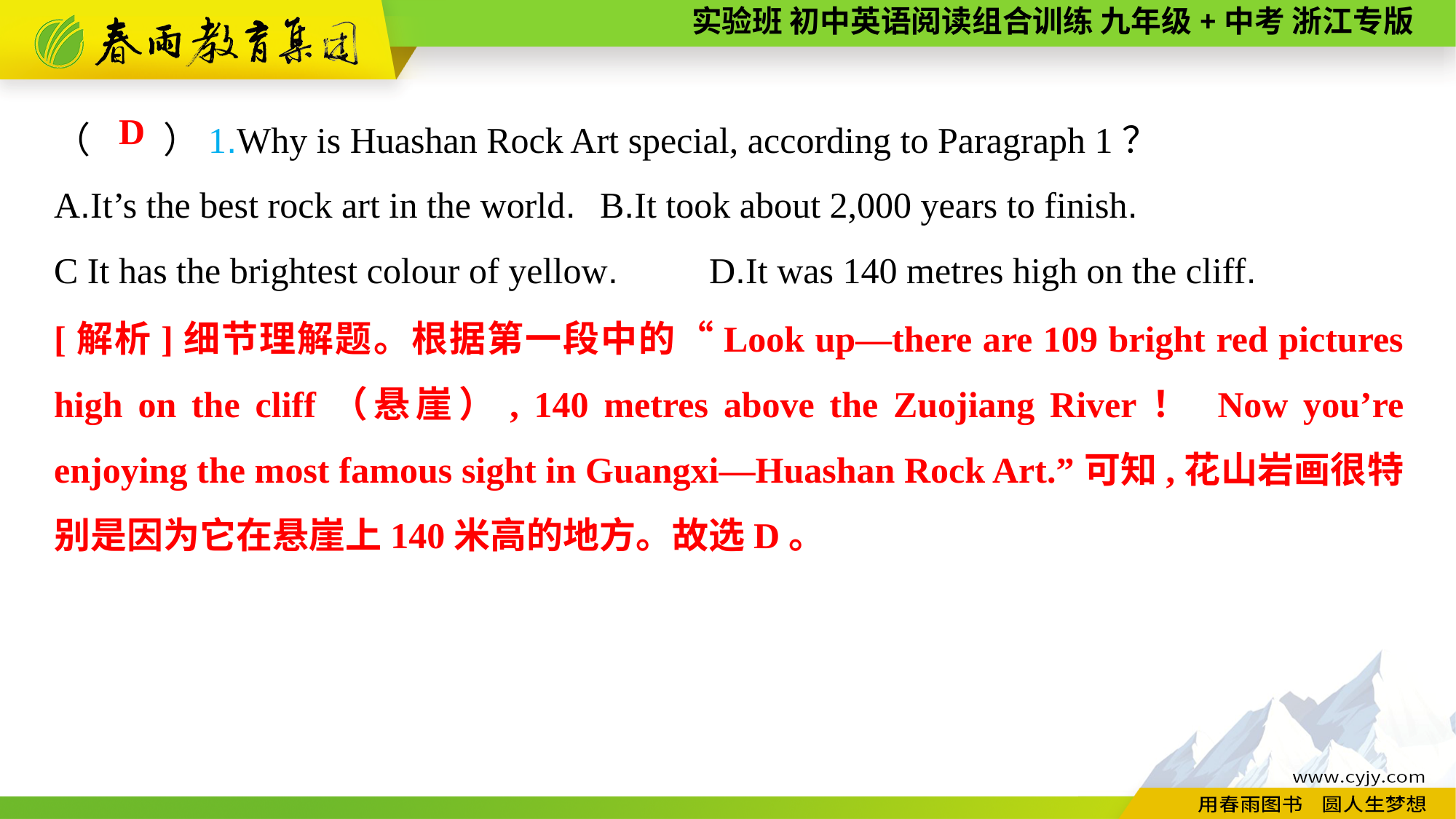

（　　）1.Why is Huashan Rock Art special, according to Paragraph 1？
A.It’s the best rock art in the world.	B.It took about 2,000 years to finish.
C It has the brightest colour of yellow.	D.It was 140 metres high on the cliff.
D
[解析]细节理解题。根据第一段中的“Look up—there are 109 bright red pictures high on the cliff（悬崖）, 140 metres above the Zuojiang River！ Now you’re enjoying the most famous sight in Guangxi—Huashan Rock Art.”可知,花山岩画很特别是因为它在悬崖上140米高的地方。故选D。